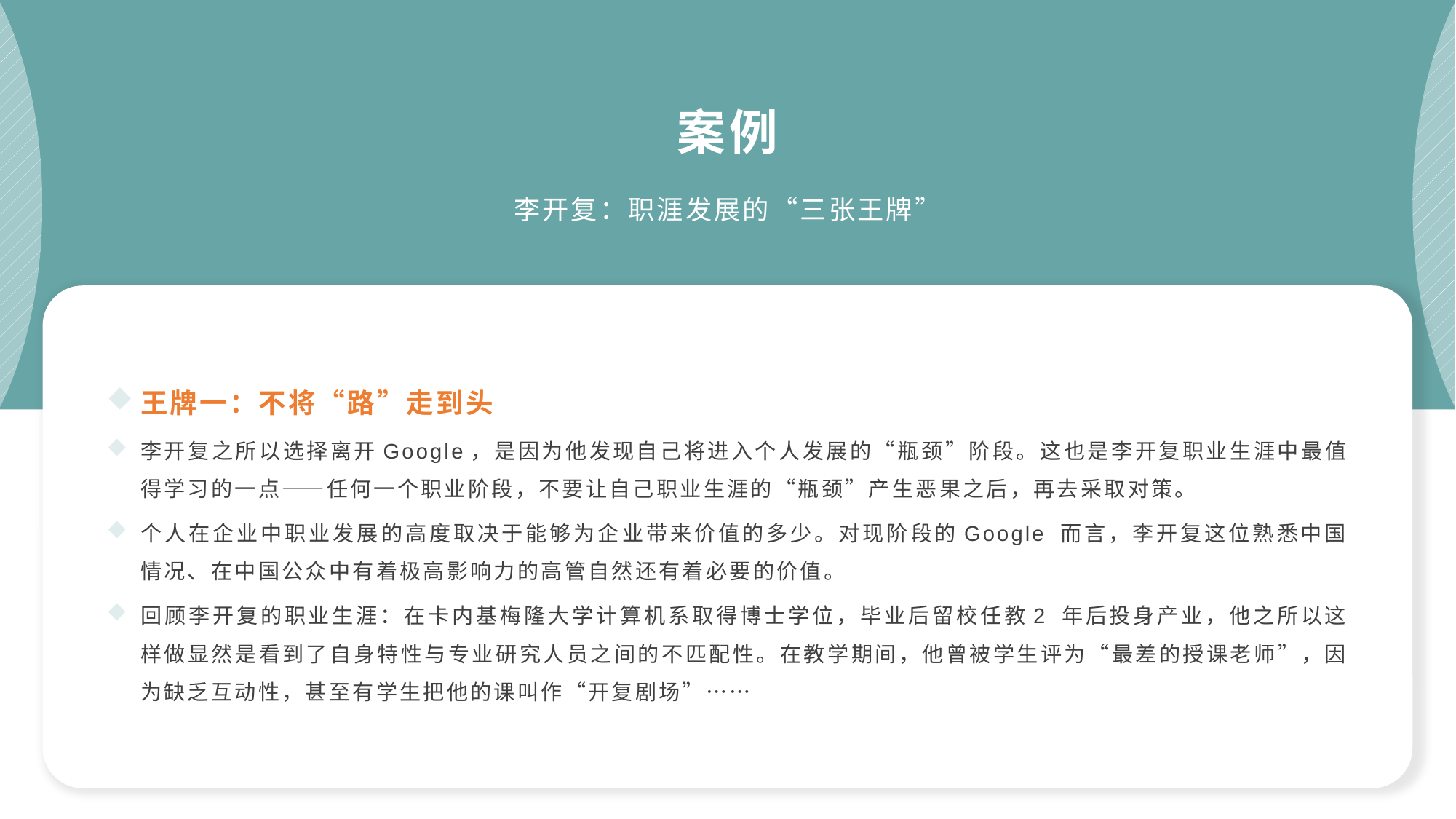

案例
李开复：职涯发展的“三张王牌”

王牌一：不将“路”走到头
李开复之所以选择离开Google，是因为他发现自己将进入个人发展的“瓶颈”阶段。这也是李开复职业生涯中最值得学习的一点——任何一个职业阶段，不要让自己职业生涯的“瓶颈”产生恶果之后，再去采取对策。
个人在企业中职业发展的高度取决于能够为企业带来价值的多少。对现阶段的Google 而言，李开复这位熟悉中国情况、在中国公众中有着极高影响力的高管自然还有着必要的价值。
回顾李开复的职业生涯：在卡内基梅隆大学计算机系取得博士学位，毕业后留校任教2 年后投身产业，他之所以这样做显然是看到了自身特性与专业研究人员之间的不匹配性。在教学期间，他曾被学生评为“最差的授课老师”，因为缺乏互动性，甚至有学生把他的课叫作“开复剧场”⋯⋯